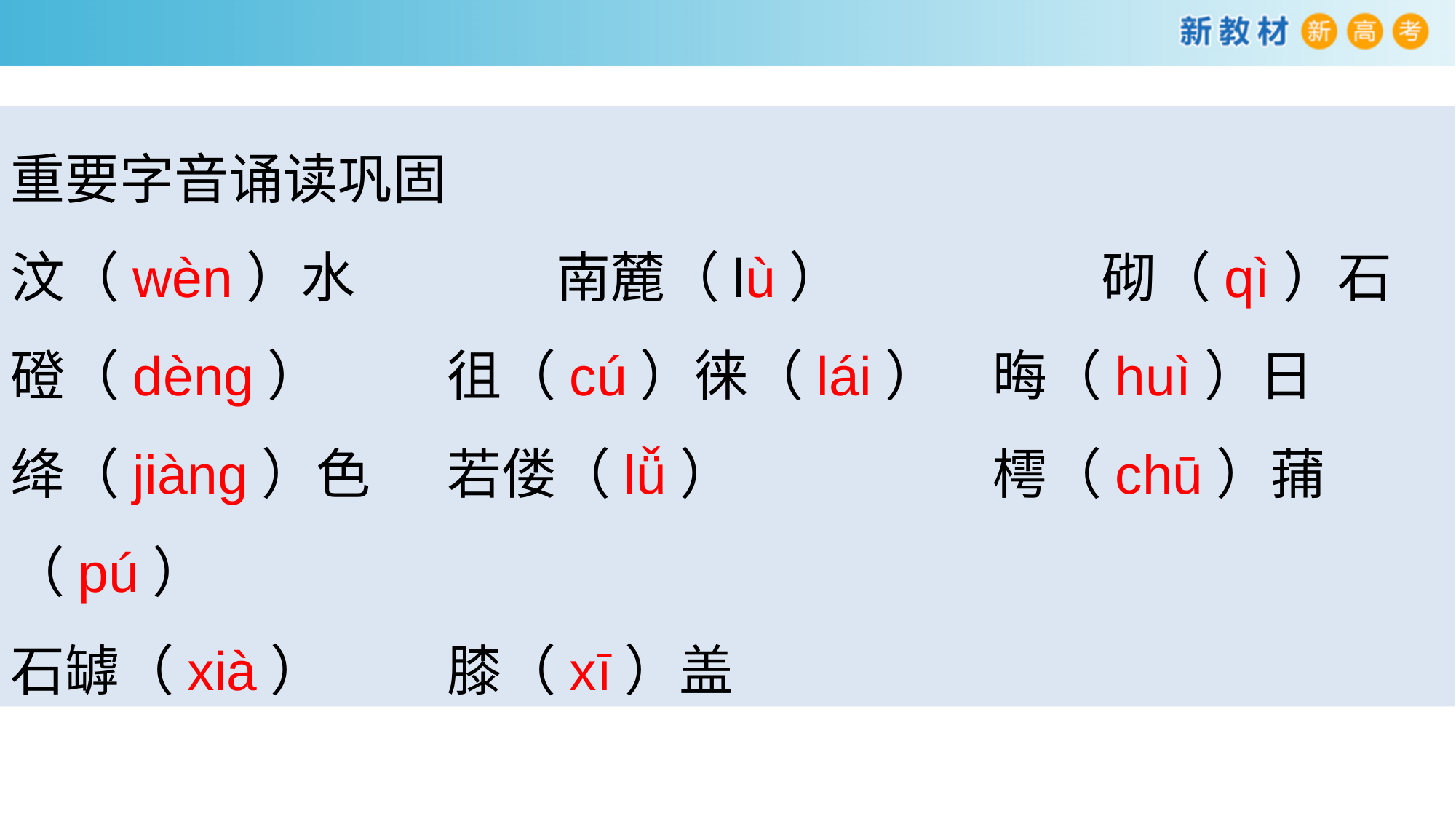

重要字音诵读巩固
汶（wèn）水		南麓（lù）			砌（qì）石
磴（dèng）		徂（cú）徕（lái）	晦（huì）日
绛（jiàng）色	若偻（lǚ）			樗（chū）蒱（pú）
石罅（xià）		膝（xī）盖